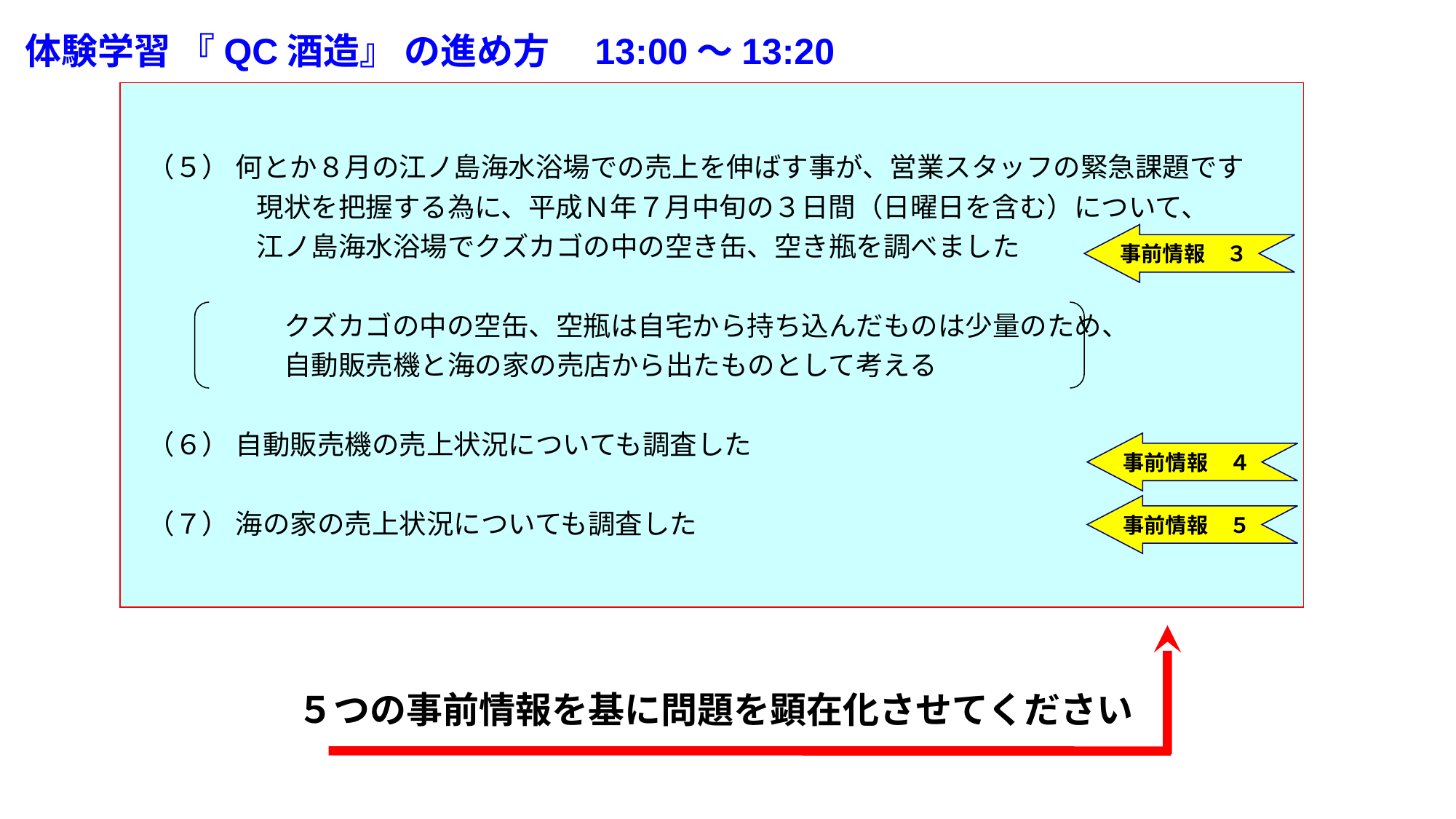

体験学習 『QC酒造』 の進め方　13:00～13:20
　（５） 何とか８月の江ノ島海水浴場での売上を伸ばす事が、営業スタッフの緊急課題です
　　　　　現状を把握する為に、平成Ｎ年７月中旬の３日間（日曜日を含む）について、
　　　　　江ノ島海水浴場でクズカゴの中の空き缶、空き瓶を調べました

　　　　　　クズカゴの中の空缶、空瓶は自宅から持ち込んだものは少量のため、
　　　　　　自動販売機と海の家の売店から出たものとして考える

　（６） 自動販売機の売上状況についても調査した

　（７） 海の家の売上状況についても調査した
事前情報　３

事前情報　４
事前情報　５

５つの事前情報を基に問題を顕在化させてください